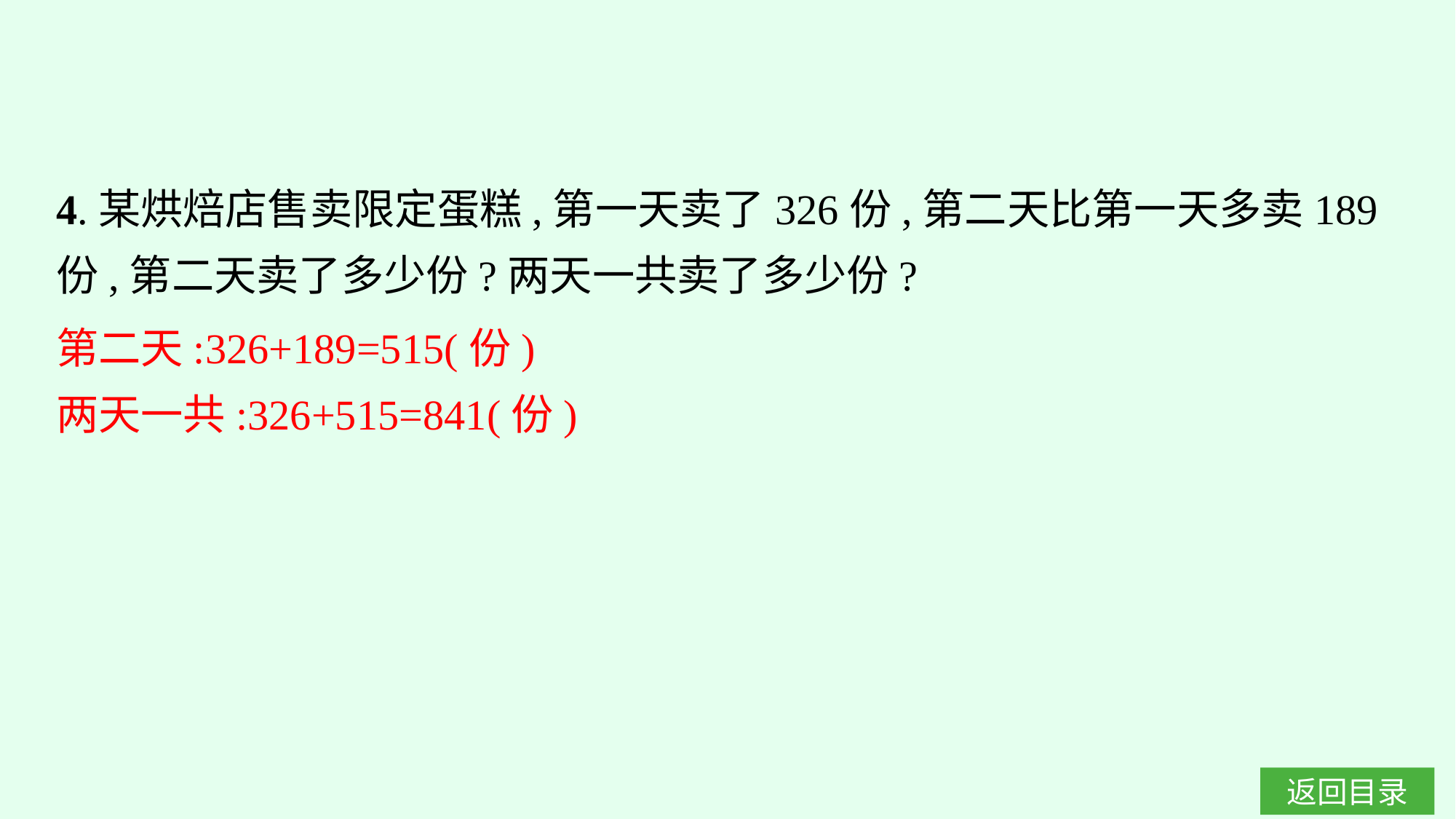

4.某烘焙店售卖限定蛋糕,第一天卖了326份,第二天比第一天多卖189份,第二天卖了多少份?两天一共卖了多少份?
第二天:326+189=515(份)
两天一共:326+515=841(份)